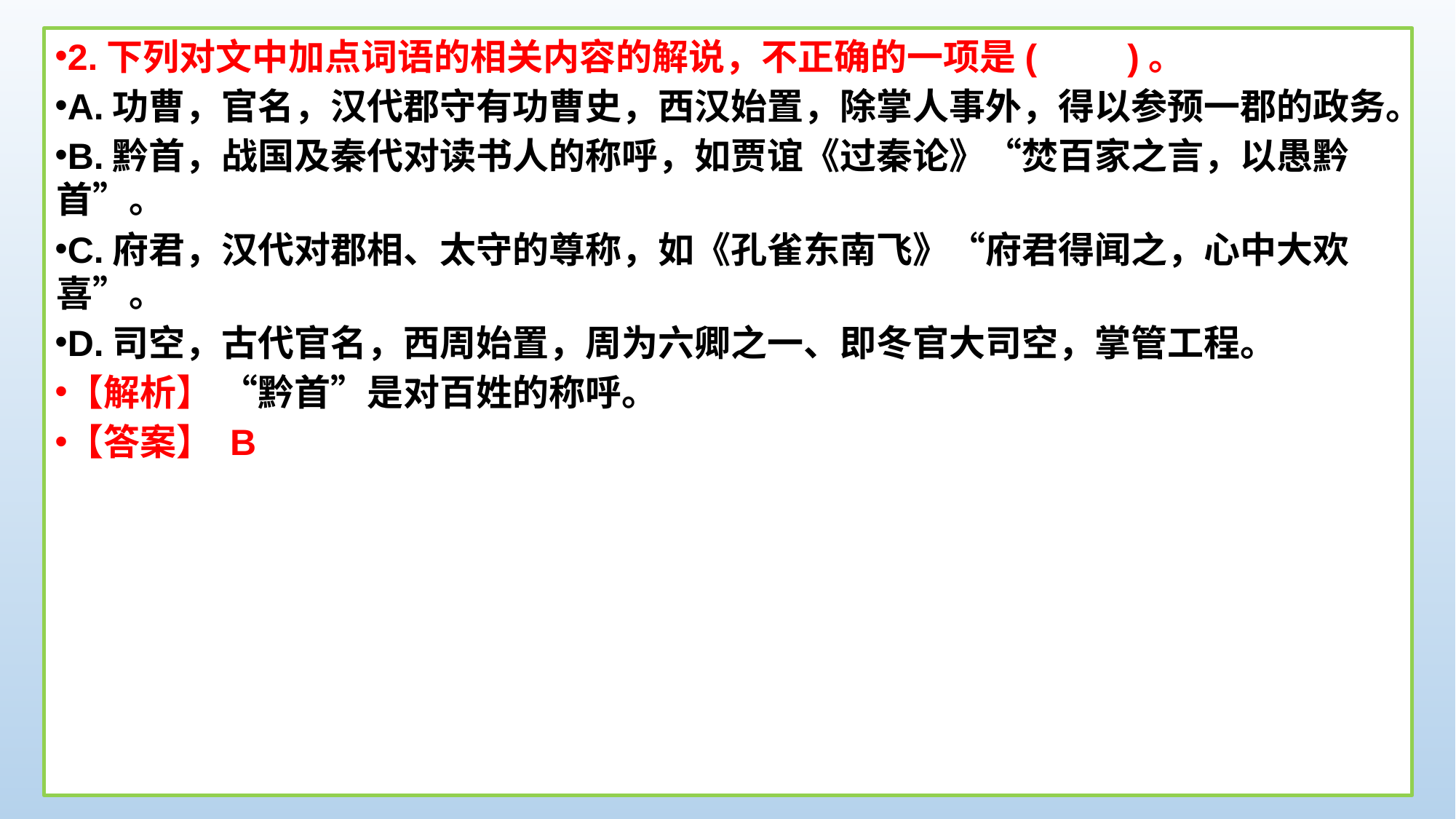

2.下列对文中加点词语的相关内容的解说，不正确的一项是(　　)。
A.功曹，官名，汉代郡守有功曹史，西汉始置，除掌人事外，得以参预一郡的政务。
B.黔首，战国及秦代对读书人的称呼，如贾谊《过秦论》“焚百家之言，以愚黔首”。
C.府君，汉代对郡相、太守的尊称，如《孔雀东南飞》“府君得闻之，心中大欢喜”。
D.司空，古代官名，西周始置，周为六卿之一、即冬官大司空，掌管工程。
【解析】 “黔首”是对百姓的称呼。
【答案】 B